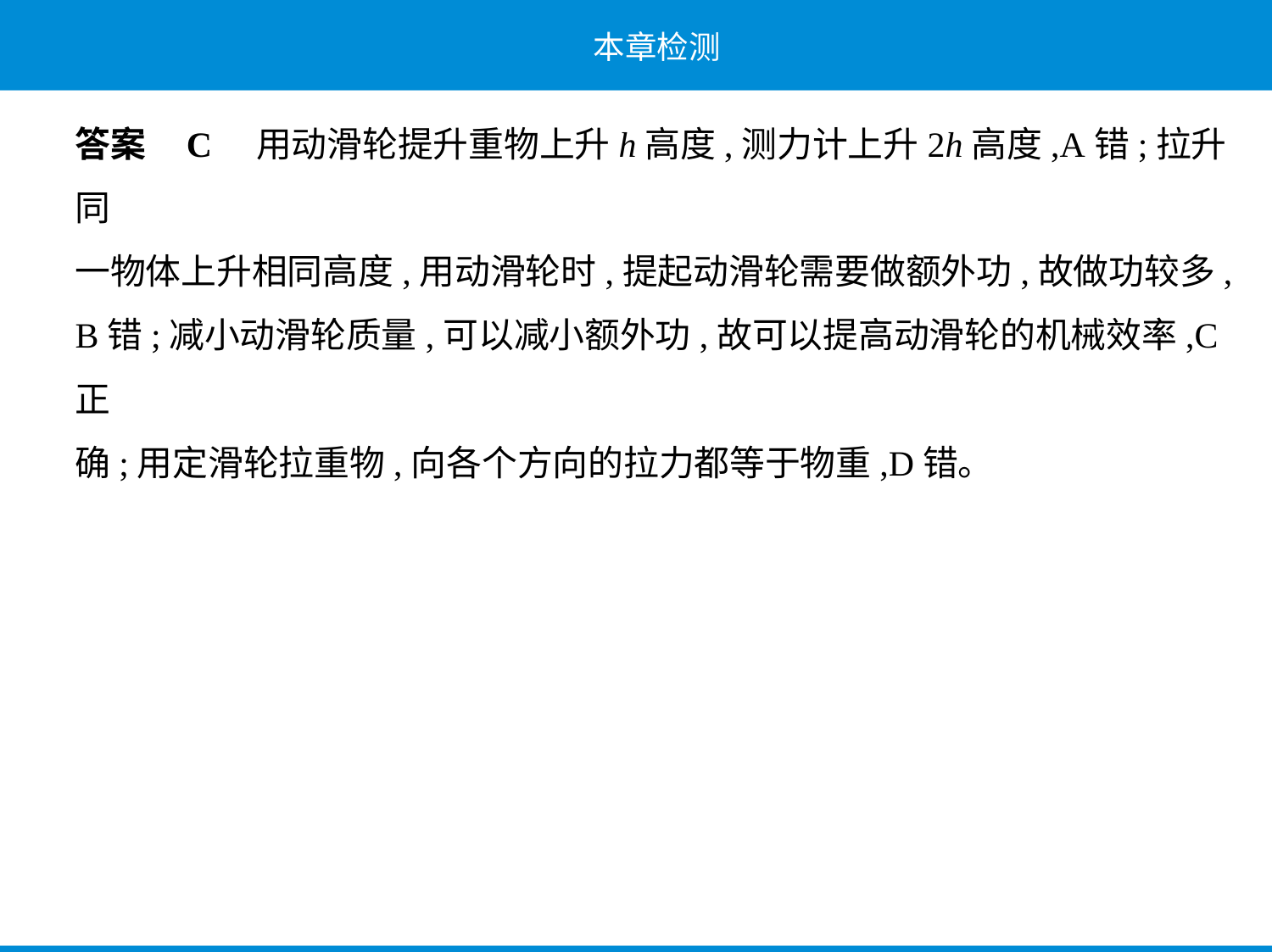

答案    C　用动滑轮提升重物上升h高度,测力计上升2h高度,A错;拉升同
一物体上升相同高度,用动滑轮时,提起动滑轮需要做额外功,故做功较多,
B错;减小动滑轮质量,可以减小额外功,故可以提高动滑轮的机械效率,C正
确;用定滑轮拉重物,向各个方向的拉力都等于物重,D错。